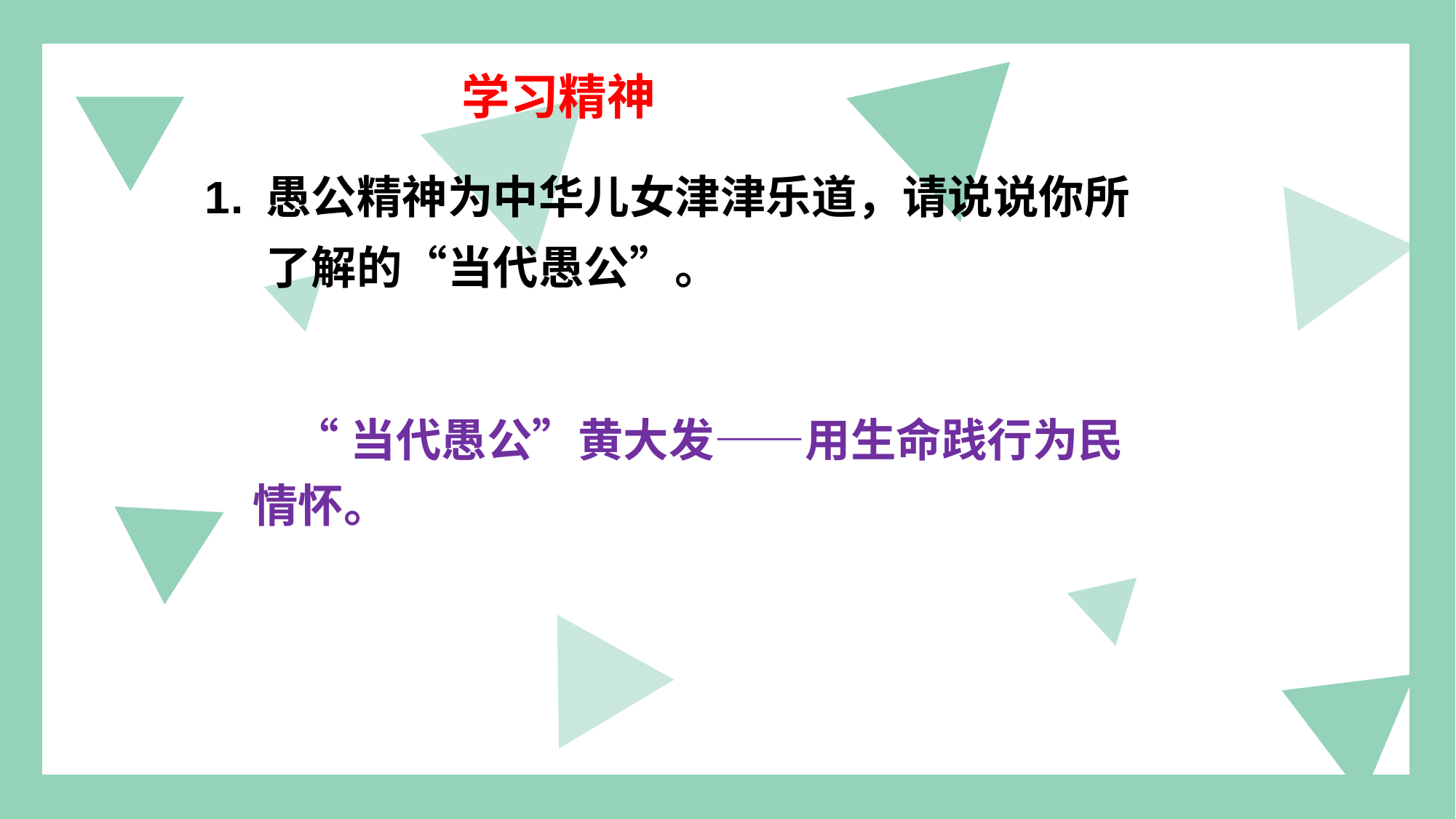

学习精神

愚公精神为中华儿女津津乐道，请说说你所了解的“当代愚公”。

    “当代愚公”黄大发——用生命践行为民情怀。